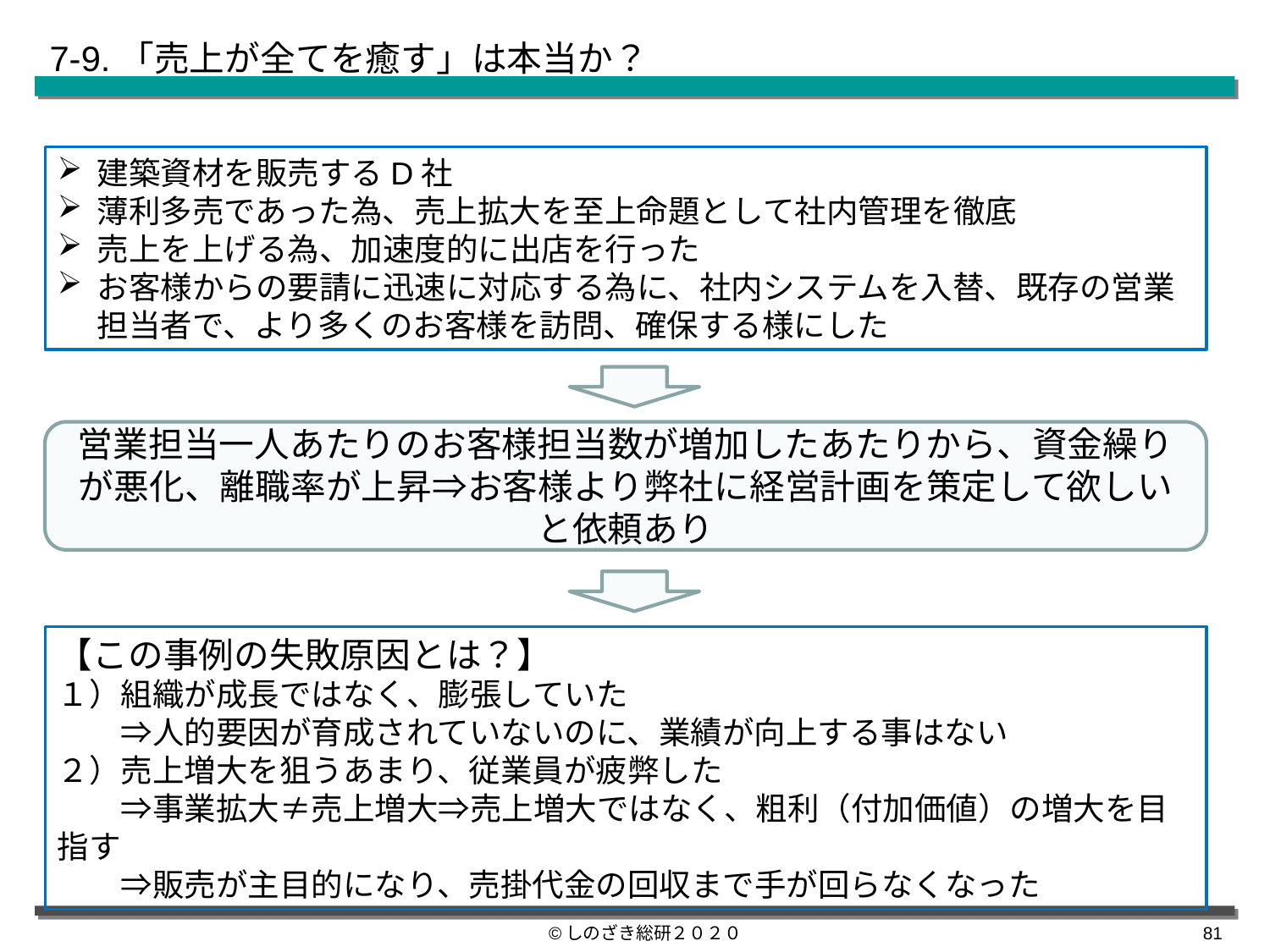

7-9.「売上が全てを癒す」は本当か？
建築資材を販売するD社
薄利多売であった為、売上拡大を至上命題として社内管理を徹底
売上を上げる為、加速度的に出店を行った
お客様からの要請に迅速に対応する為に、社内システムを入替、既存の営業担当者で、より多くのお客様を訪問、確保する様にした

営業担当一人あたりのお客様担当数が増加したあたりから、資金繰りが悪化、離職率が上昇⇒お客様より弊社に経営計画を策定して欲しいと依頼あり

【この事例の失敗原因とは？】
１）組織が成長ではなく、膨張していた
　　⇒人的要因が育成されていないのに、業績が向上する事はない
２）売上増大を狙うあまり、従業員が疲弊した
　　⇒事業拡大≠売上増大⇒売上増大ではなく、粗利（付加価値）の増大を目指す
　　⇒販売が主目的になり、売掛代金の回収まで手が回らなくなった
©しのざき総研２０２０
81